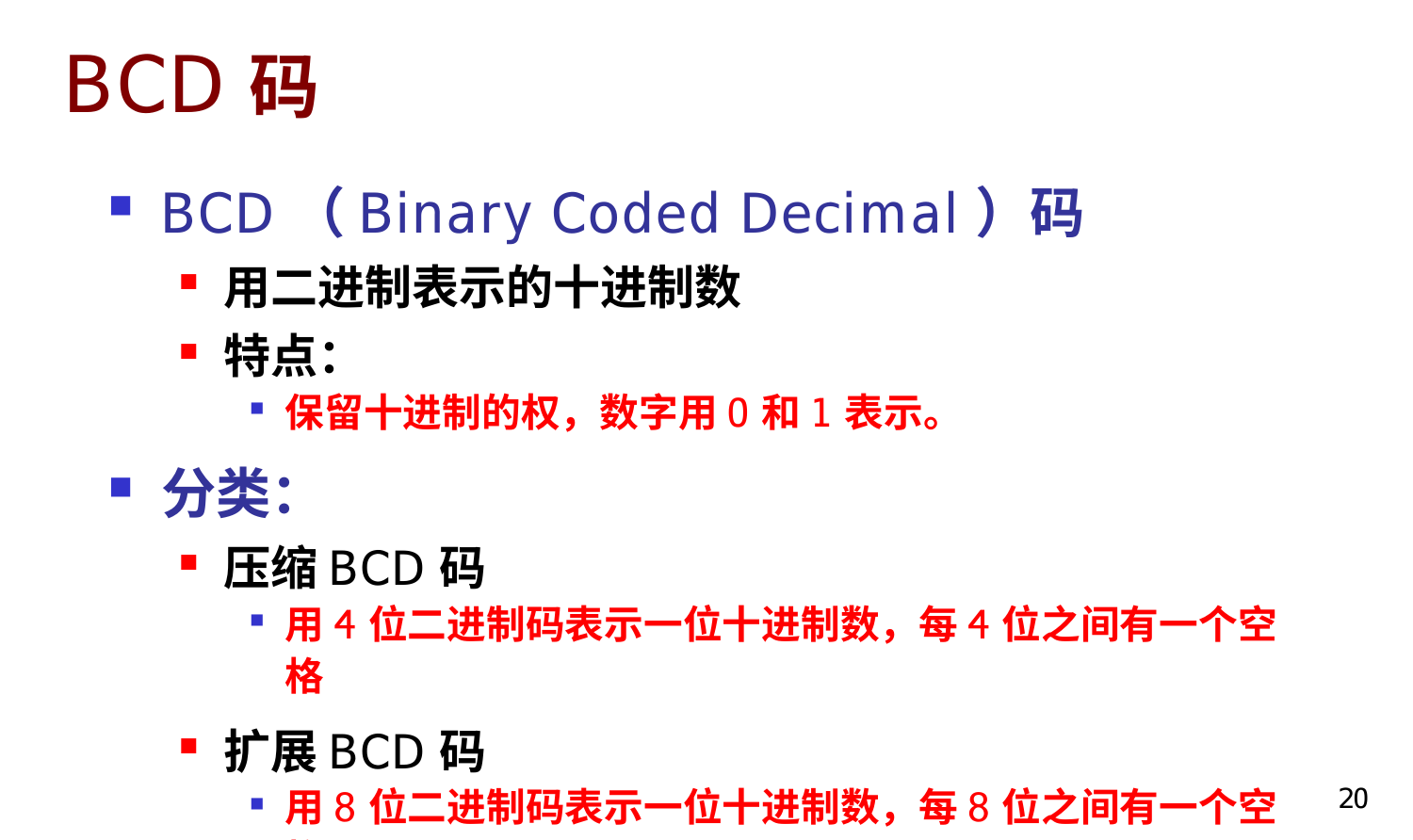

# BCD码
BCD（Binary Coded Decimal）码
用二进制表示的十进制数
特点：
保留十进制的权，数字用0和1表示。
分类：
压缩BCD码
用4位二进制码表示一位十进制数，每4位之间有一个空格
扩展BCD码
用8位二进制码表示一位十进制数，每8位之间有一个空格
20